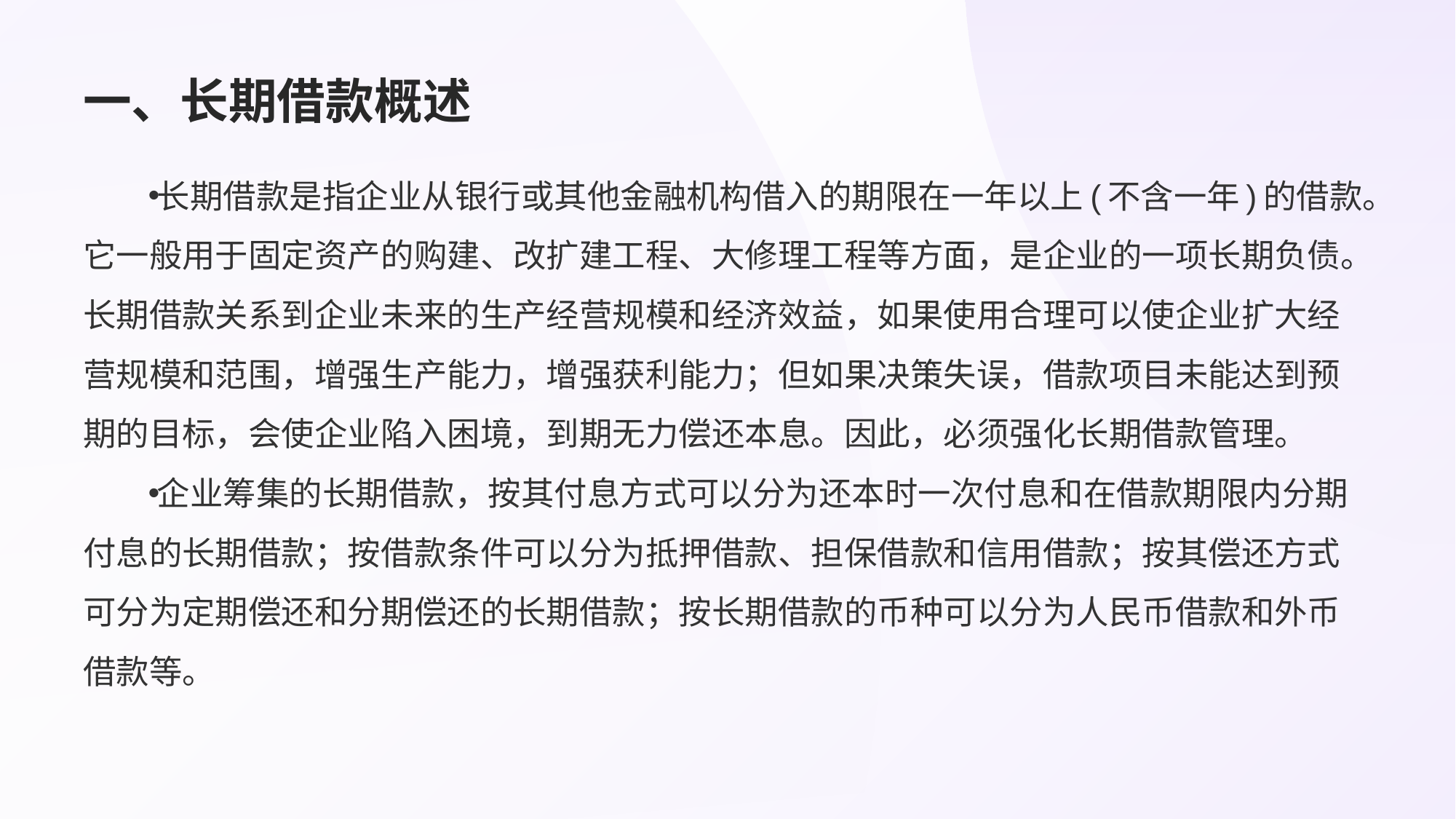

# 一、长期借款概述
长期借款是指企业从银行或其他金融机构借入的期限在一年以上(不含一年)的借款。它一般用于固定资产的购建、改扩建工程、大修理工程等方面，是企业的一项长期负债。长期借款关系到企业未来的生产经营规模和经济效益，如果使用合理可以使企业扩大经营规模和范围，增强生产能力，增强获利能力；但如果决策失误，借款项目未能达到预期的目标，会使企业陷入困境，到期无力偿还本息。因此，必须强化长期借款管理。
企业筹集的长期借款，按其付息方式可以分为还本时一次付息和在借款期限内分期付息的长期借款；按借款条件可以分为抵押借款、担保借款和信用借款；按其偿还方式可分为定期偿还和分期偿还的长期借款；按长期借款的币种可以分为人民币借款和外币借款等。